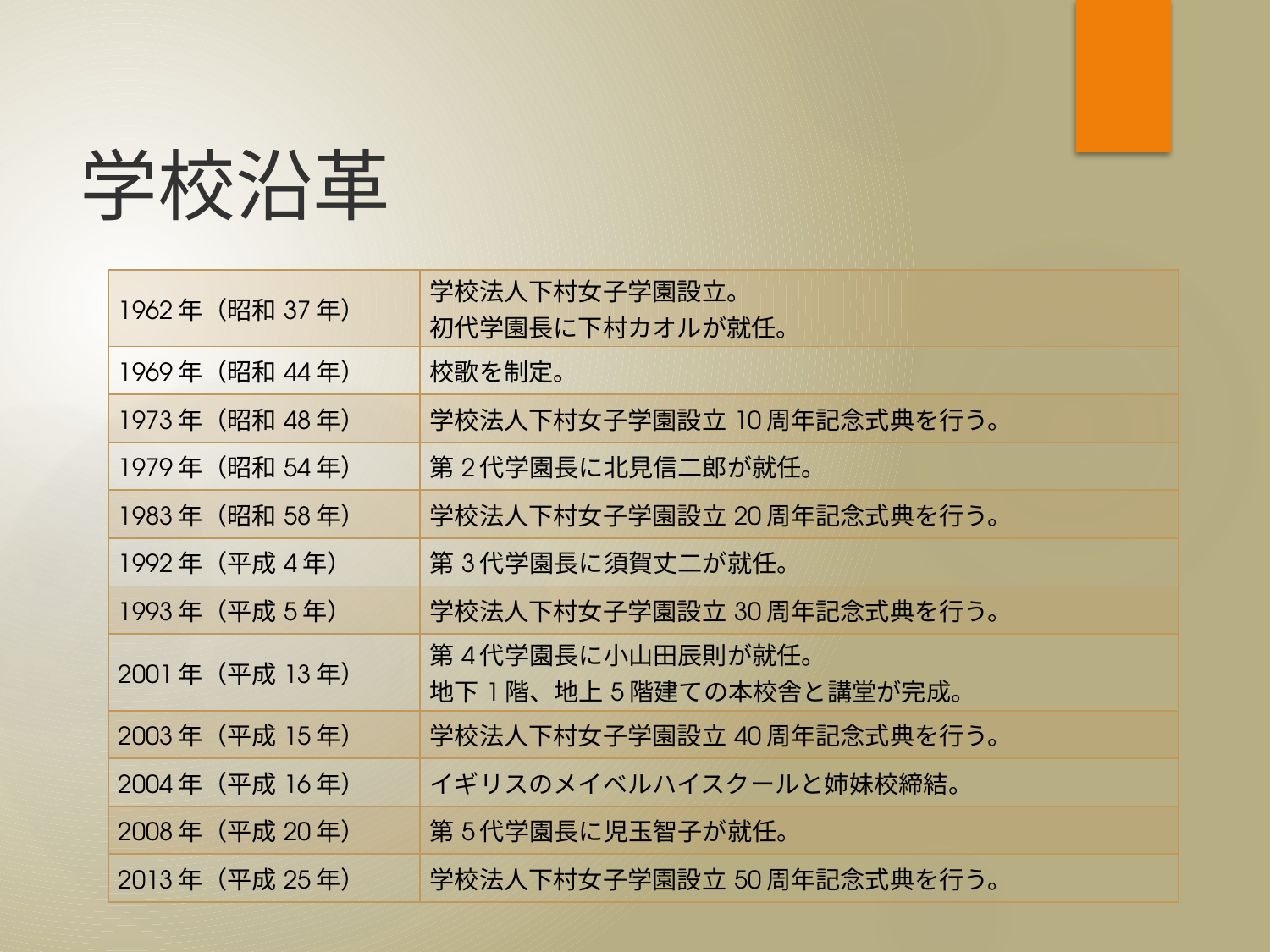

# 学校沿革
| 1962年（昭和37年） | 学校法人下村女子学園設立。 初代学園長に下村カオルが就任。 |
| --- | --- |
| 1969年（昭和44年） | 校歌を制定。 |
| 1973年（昭和48年） | 学校法人下村女子学園設立10周年記念式典を行う。 |
| 1979年（昭和54年） | 第2代学園長に北見信二郎が就任。 |
| 1983年（昭和58年） | 学校法人下村女子学園設立20周年記念式典を行う。 |
| 1992年（平成4年） | 第3代学園長に須賀丈二が就任。 |
| 1993年（平成5年） | 学校法人下村女子学園設立30周年記念式典を行う。 |
| 2001年（平成13年） | 第4代学園長に小山田辰則が就任。 地下1階、地上5階建ての本校舎と講堂が完成。 |
| 2003年（平成15年） | 学校法人下村女子学園設立40周年記念式典を行う。 |
| 2004年（平成16年） | イギリスのメイベルハイスクールと姉妹校締結。 |
| 2008年（平成20年） | 第5代学園長に児玉智子が就任。 |
| 2013年（平成25年） | 学校法人下村女子学園設立50周年記念式典を行う。 |